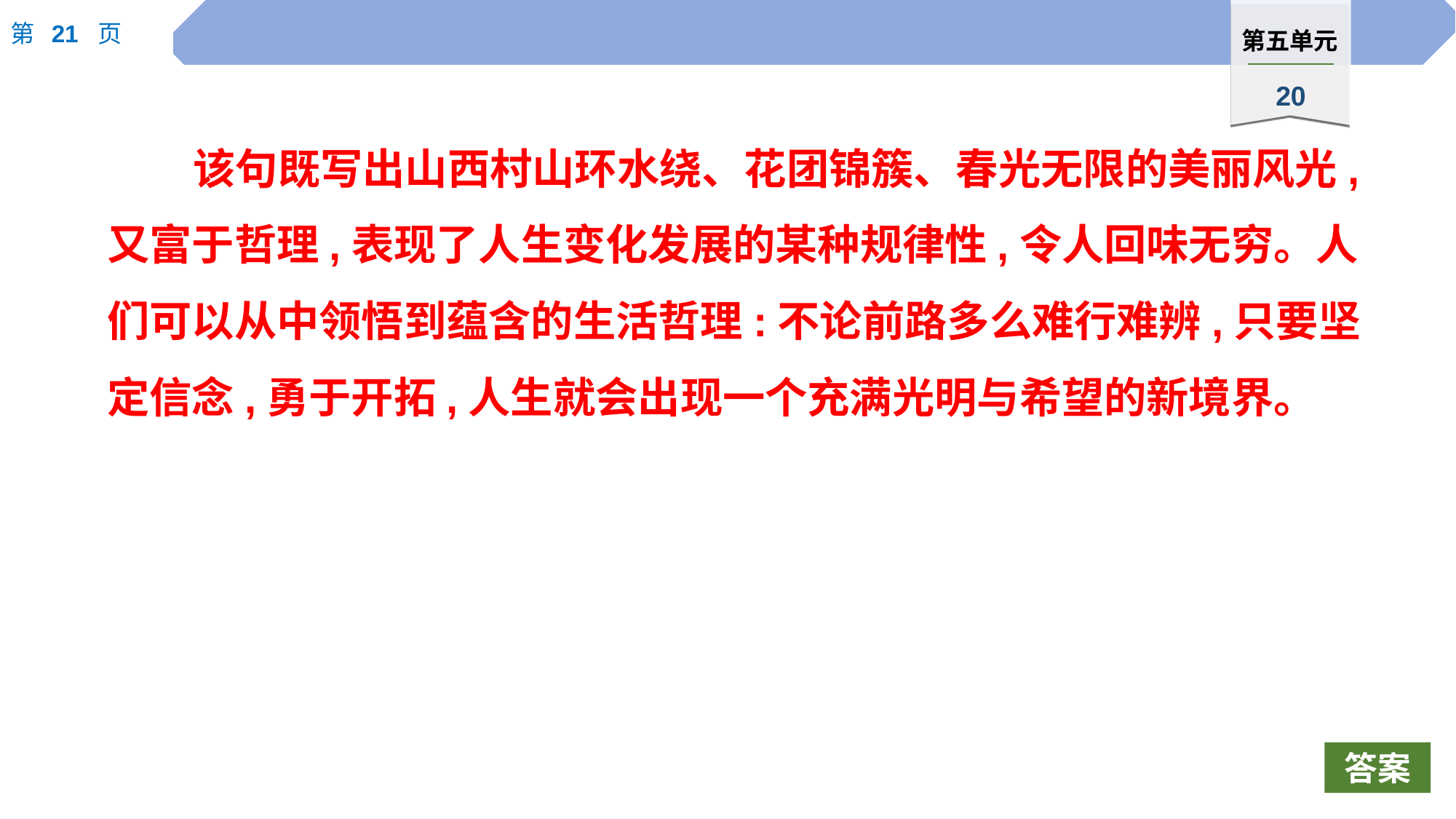

该句既写出山西村山环水绕、花团锦簇、春光无限的美丽风光,又富于哲理,表现了人生变化发展的某种规律性,令人回味无穷。人们可以从中领悟到蕴含的生活哲理:不论前路多么难行难辨,只要坚定信念,勇于开拓,人生就会出现一个充满光明与希望的新境界。
答案